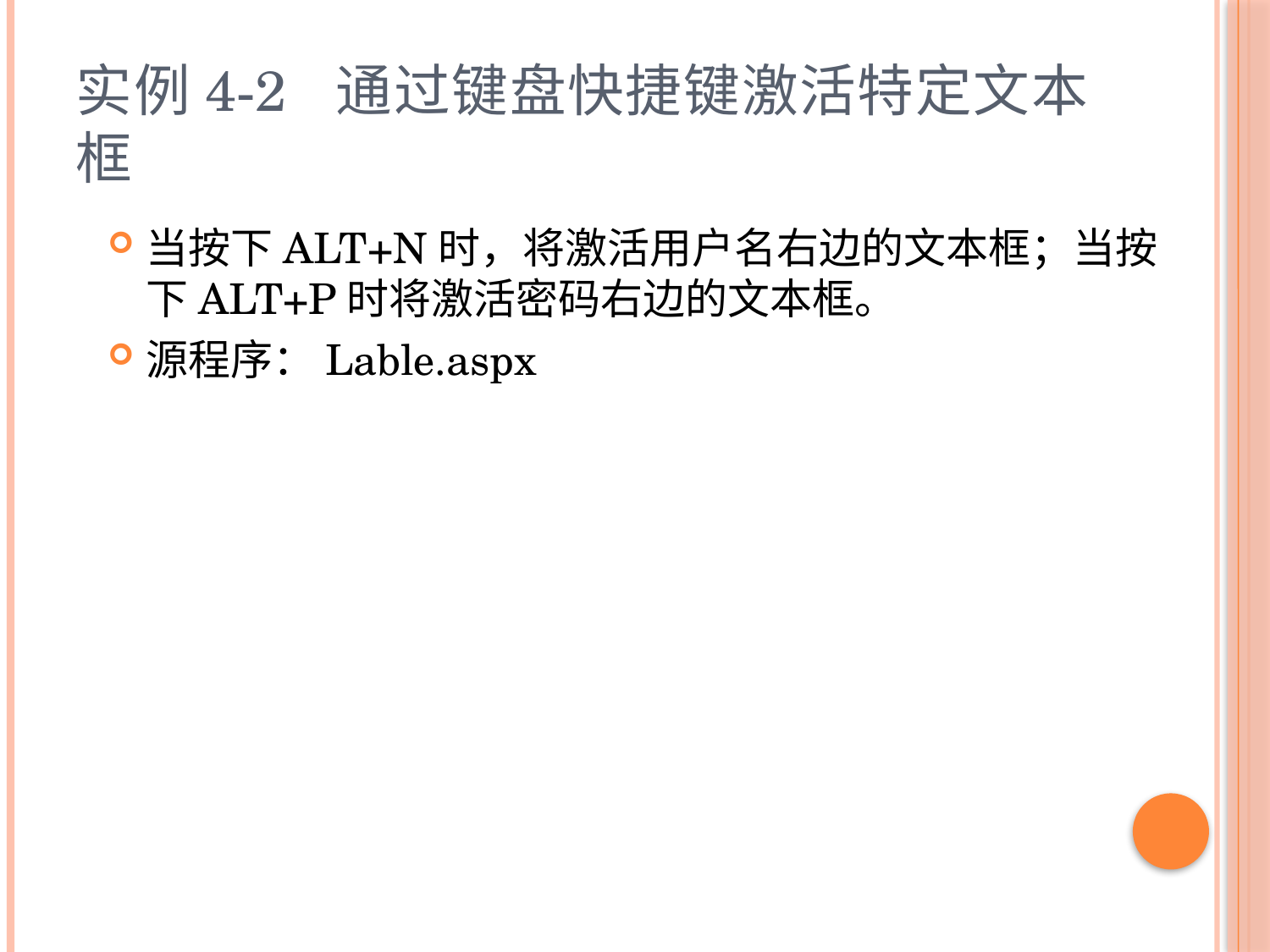

# 实例4-2  通过键盘快捷键激活特定文本框
当按下ALT+N时，将激活用户名右边的文本框；当按下ALT+P时将激活密码右边的文本框。
源程序：Lable.aspx

14